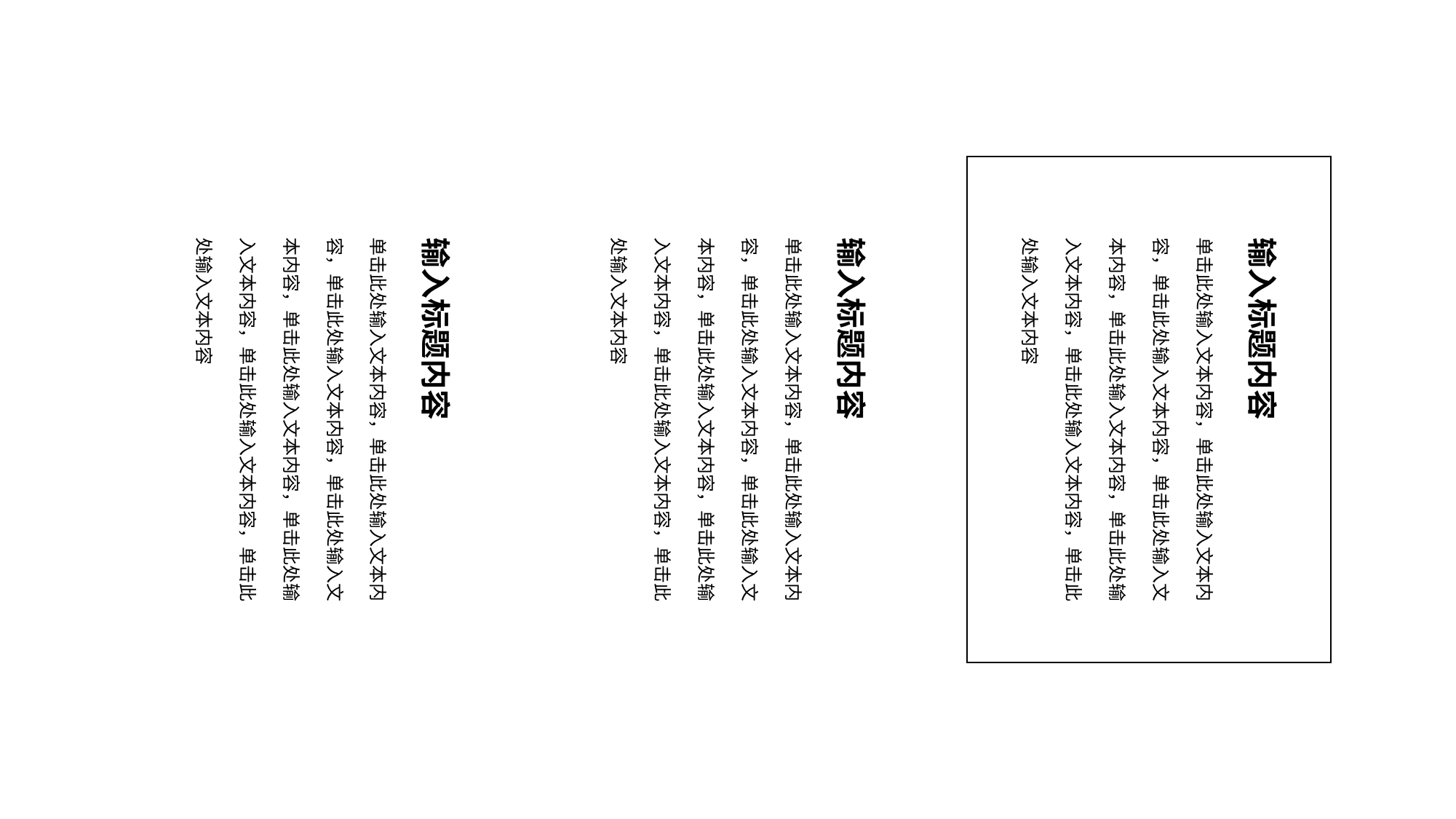

单击此处输入文本内容，单击此处输入文本内容，单击此处输入文本内容，单击此处输入文本内容，单击此处输入文本内容，单击此处输入文本内容，单击此处输入文本内容，单击此处输入文本内容
输入标题内容
单击此处输入文本内容，单击此处输入文本内容，单击此处输入文本内容，单击此处输入文本内容，单击此处输入文本内容，单击此处输入文本内容，单击此处输入文本内容，单击此处输入文本内容
输入标题内容
单击此处输入文本内容，单击此处输入文本内容，单击此处输入文本内容，单击此处输入文本内容，单击此处输入文本内容，单击此处输入文本内容，单击此处输入文本内容，单击此处输入文本内容
输入标题内容